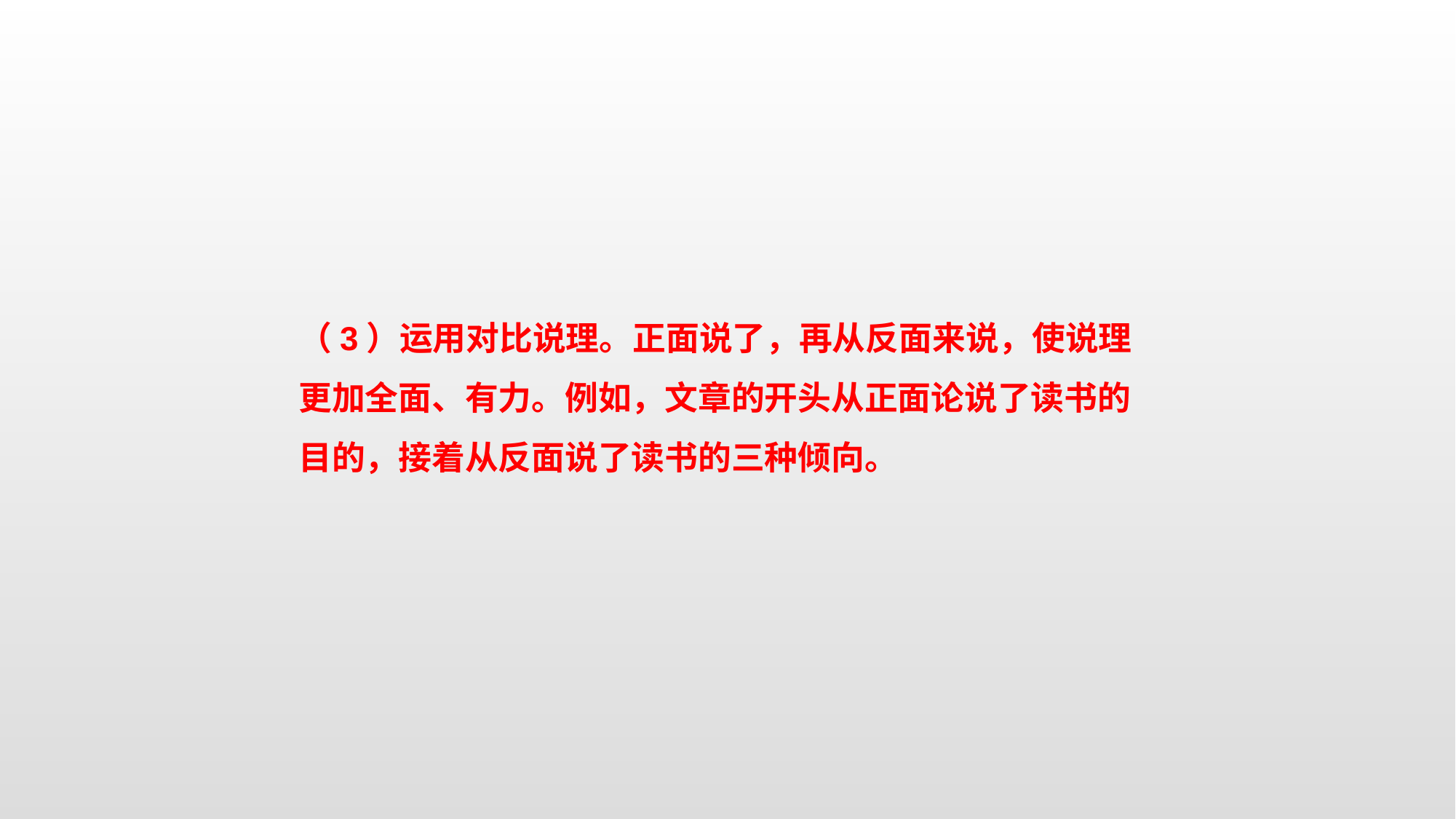

（3）运用对比说理。正面说了，再从反面来说，使说理更加全面、有力。例如，文章的开头从正面论说了读书的目的，接着从反面说了读书的三种倾向。